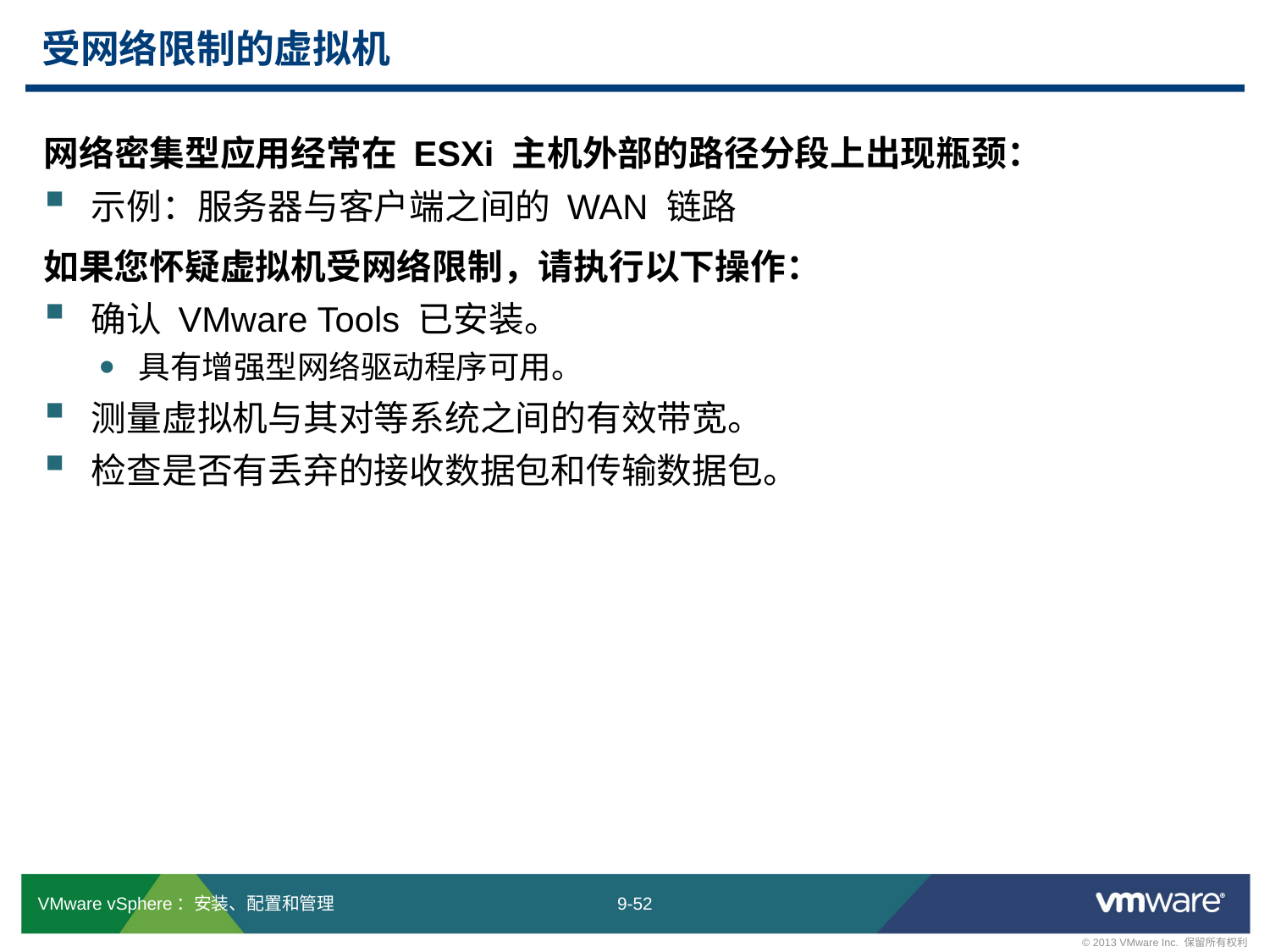

# 受网络限制的虚拟机
网络密集型应用经常在 ESXi 主机外部的路径分段上出现瓶颈：
示例：服务器与客户端之间的 WAN 链路
如果您怀疑虚拟机受网络限制，请执行以下操作：
确认 VMware Tools 已安装。
具有增强型网络驱动程序可用。
测量虚拟机与其对等系统之间的有效带宽。
检查是否有丢弃的接收数据包和传输数据包。